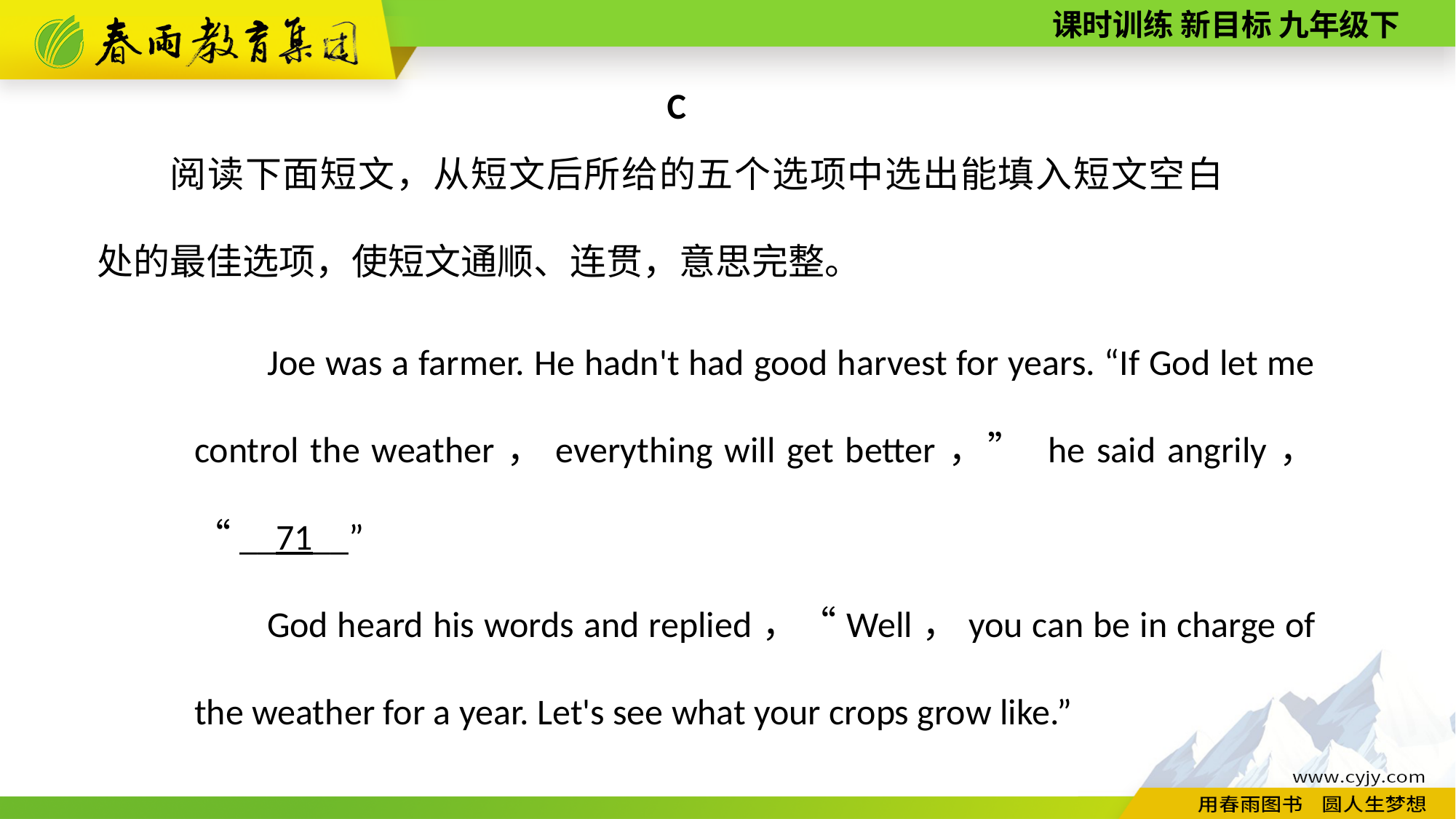

C
阅读下面短文，从短文后所给的五个选项中选出能填入短文空白处的最佳选项，使短文通顺、连贯，意思完整。
Joe was a farmer. He hadn't had good harvest for years. “If God let me control the weather，everything will get better，” he said angrily，“__71__”
God heard his words and replied，“Well，you can be in charge of the weather for a year. Let's see what your crops grow like.”